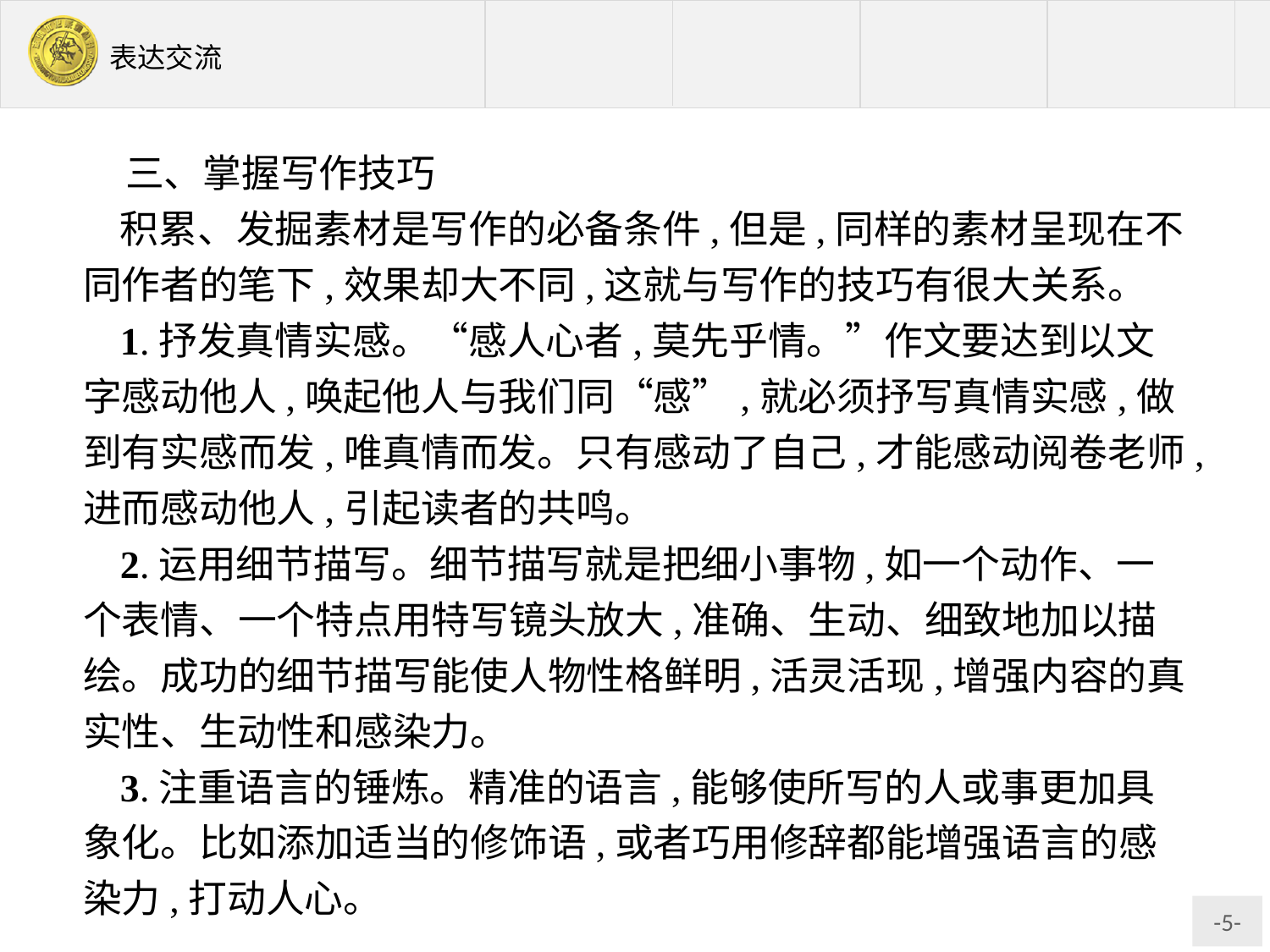

三、掌握写作技巧
积累、发掘素材是写作的必备条件,但是,同样的素材呈现在不同作者的笔下,效果却大不同,这就与写作的技巧有很大关系。
1.抒发真情实感。“感人心者,莫先乎情。”作文要达到以文字感动他人,唤起他人与我们同“感”,就必须抒写真情实感,做到有实感而发,唯真情而发。只有感动了自己,才能感动阅卷老师,进而感动他人,引起读者的共鸣。
2.运用细节描写。细节描写就是把细小事物,如一个动作、一个表情、一个特点用特写镜头放大,准确、生动、细致地加以描绘。成功的细节描写能使人物性格鲜明,活灵活现,增强内容的真实性、生动性和感染力。
3.注重语言的锤炼。精准的语言,能够使所写的人或事更加具象化。比如添加适当的修饰语,或者巧用修辞都能增强语言的感染力,打动人心。